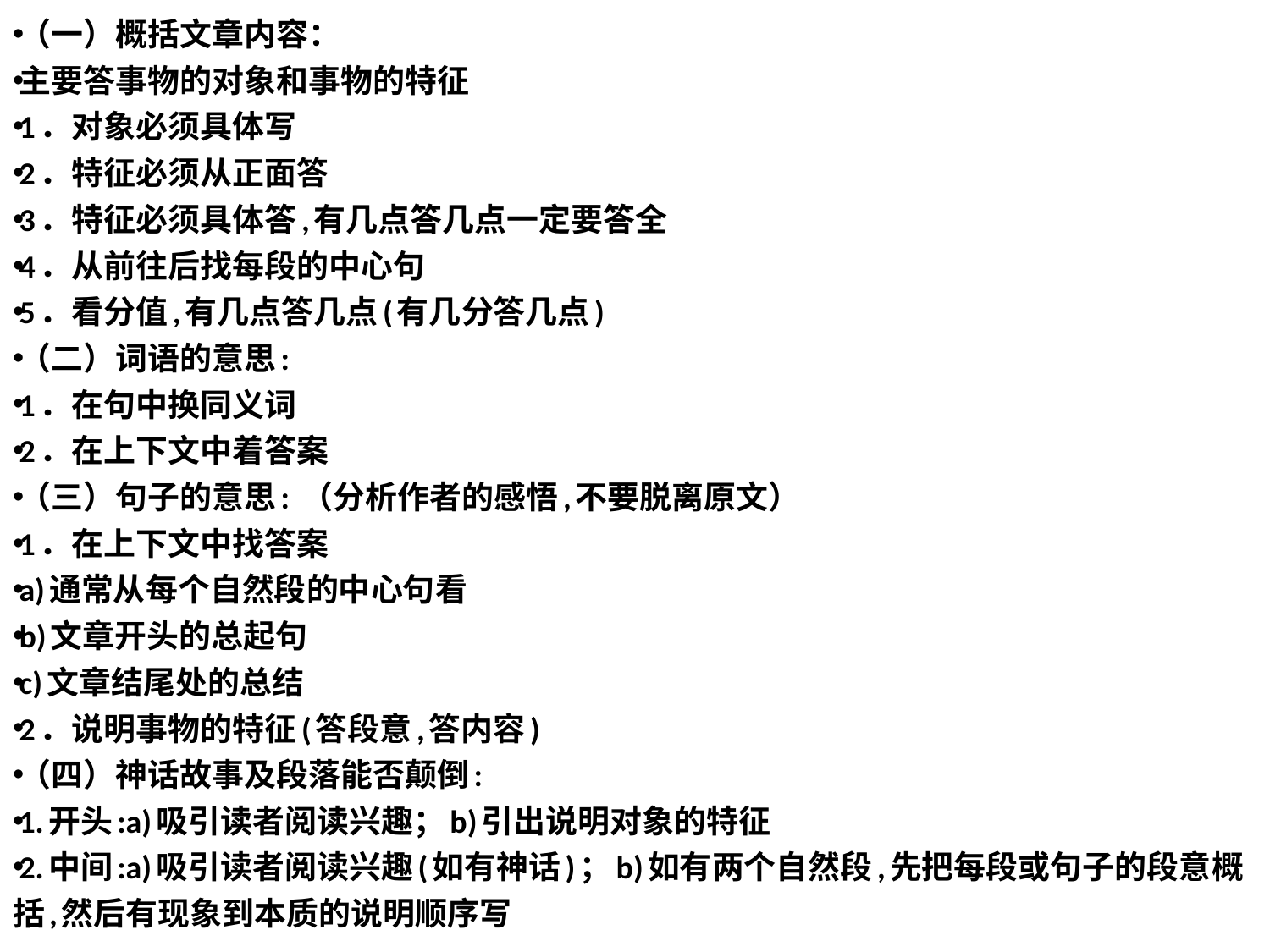

（一）概括文章内容：
主要答事物的对象和事物的特征
1．对象必须具体写
2．特征必须从正面答
3．特征必须具体答,有几点答几点一定要答全
4．从前往后找每段的中心句
5．看分值,有几点答几点(有几分答几点)
（二）词语的意思:
1．在句中换同义词
2．在上下文中着答案
（三）句子的意思: （分析作者的感悟,不要脱离原文）
1．在上下文中找答案
a)通常从每个自然段的中心句看
b)文章开头的总起句
c)文章结尾处的总结
2．说明事物的特征(答段意,答内容)
（四）神话故事及段落能否颠倒:
1.开头:a)吸引读者阅读兴趣；b)引出说明对象的特征
2.中间:a)吸引读者阅读兴趣(如有神话)；b)如有两个自然段,先把每段或句子的段意概括,然后有现象到本质的说明顺序写

#